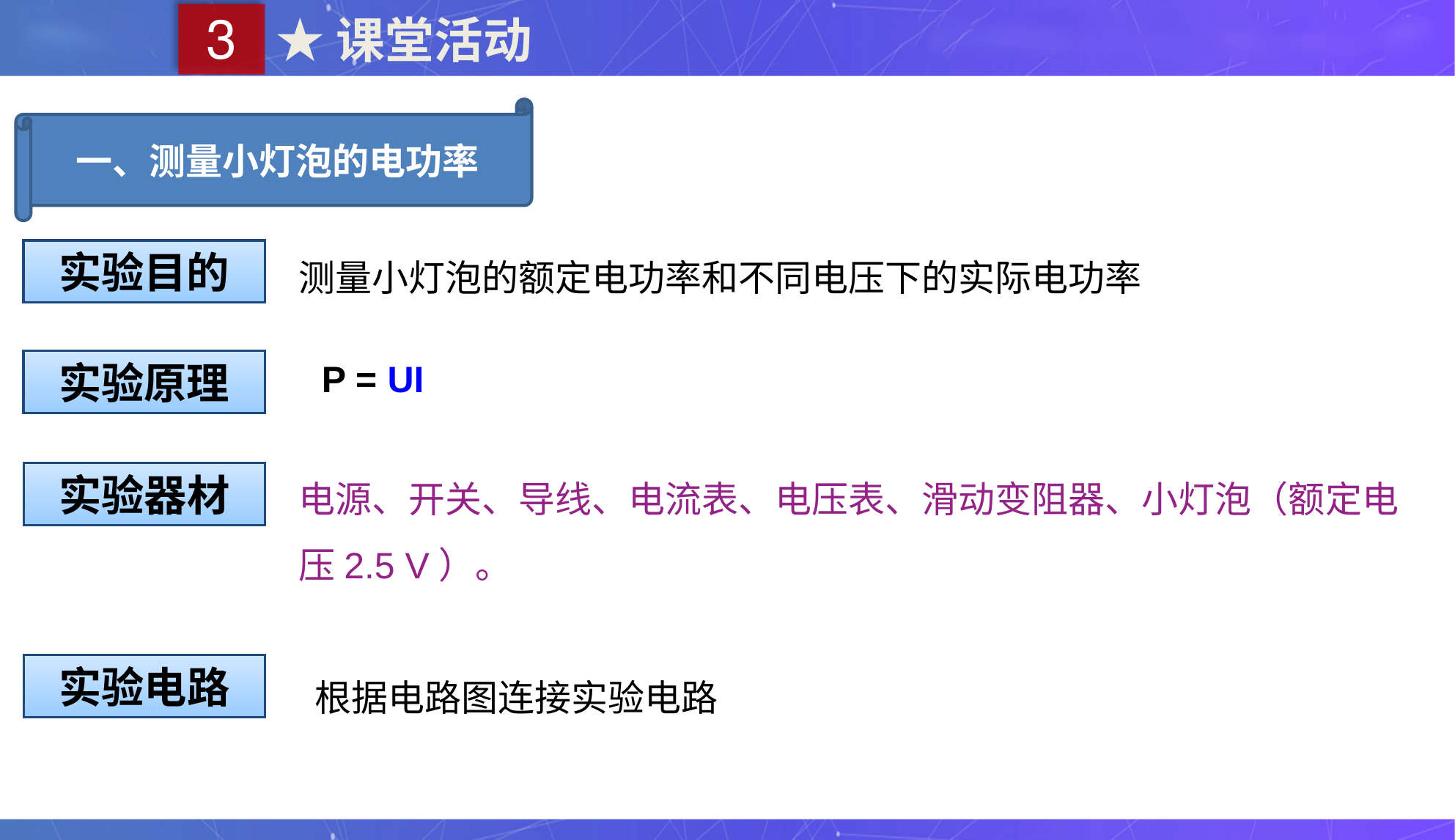

3
★课堂活动
一、测量小灯泡的电功率
测量小灯泡的额定电功率和不同电压下的实际电功率
实验目的
P = UI
实验原理
电源、开关、导线、电流表、电压表、滑动变阻器、小灯泡（额定电压2.5 V）。
实验器材
根据电路图连接实验电路
实验电路